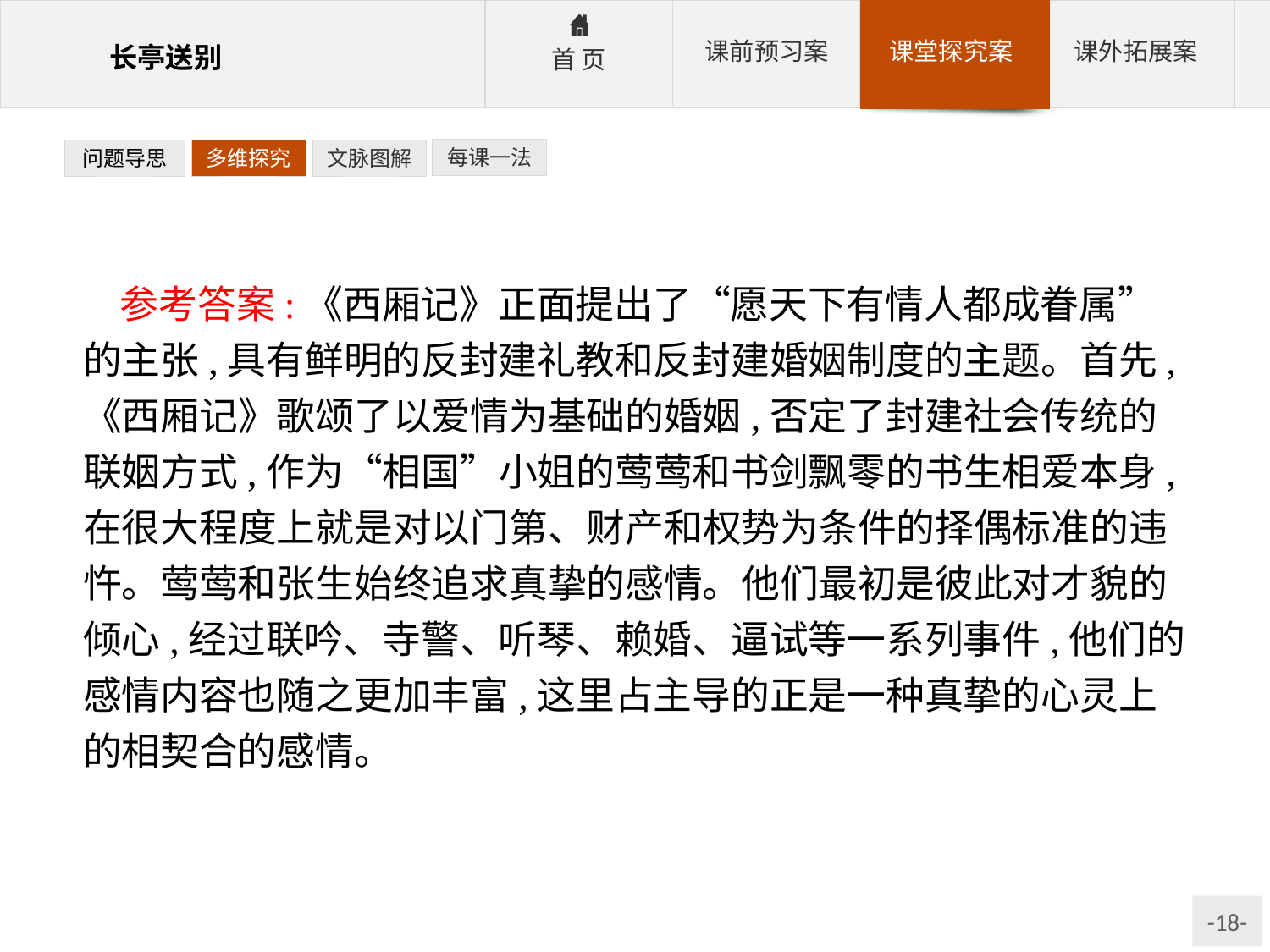

每课一法
问题导思
多维探究
文脉图解
参考答案:《西厢记》正面提出了“愿天下有情人都成眷属”的主张,具有鲜明的反封建礼教和反封建婚姻制度的主题。首先,《西厢记》歌颂了以爱情为基础的婚姻,否定了封建社会传统的联姻方式,作为“相国”小姐的莺莺和书剑飘零的书生相爱本身,在很大程度上就是对以门第、财产和权势为条件的择偶标准的违忤。莺莺和张生始终追求真挚的感情。他们最初是彼此对才貌的倾心,经过联吟、寺警、听琴、赖婚、逼试等一系列事件,他们的感情内容也随之更加丰富,这里占主导的正是一种真挚的心灵上的相契合的感情。